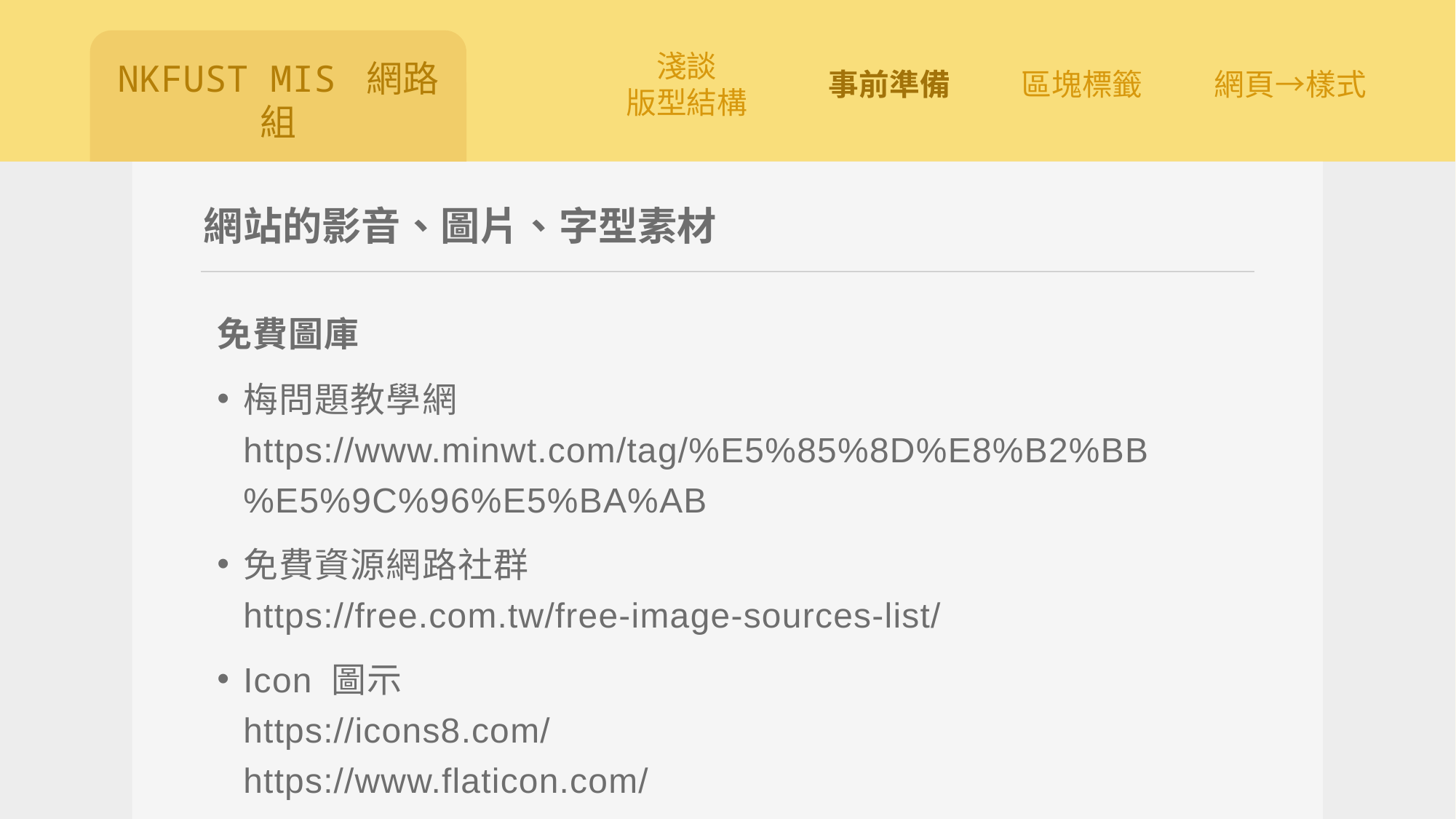

# 網站的影音、圖片、字型素材
免費圖庫
梅問題教學網
https://www.minwt.com/tag/%E5%85%8D%E8%B2%BB%E5%9C%96%E5%BA%AB
免費資源網路社群
https://free.com.tw/free-image-sources-list/
Icon 圖示
https://icons8.com/
https://www.flaticon.com/